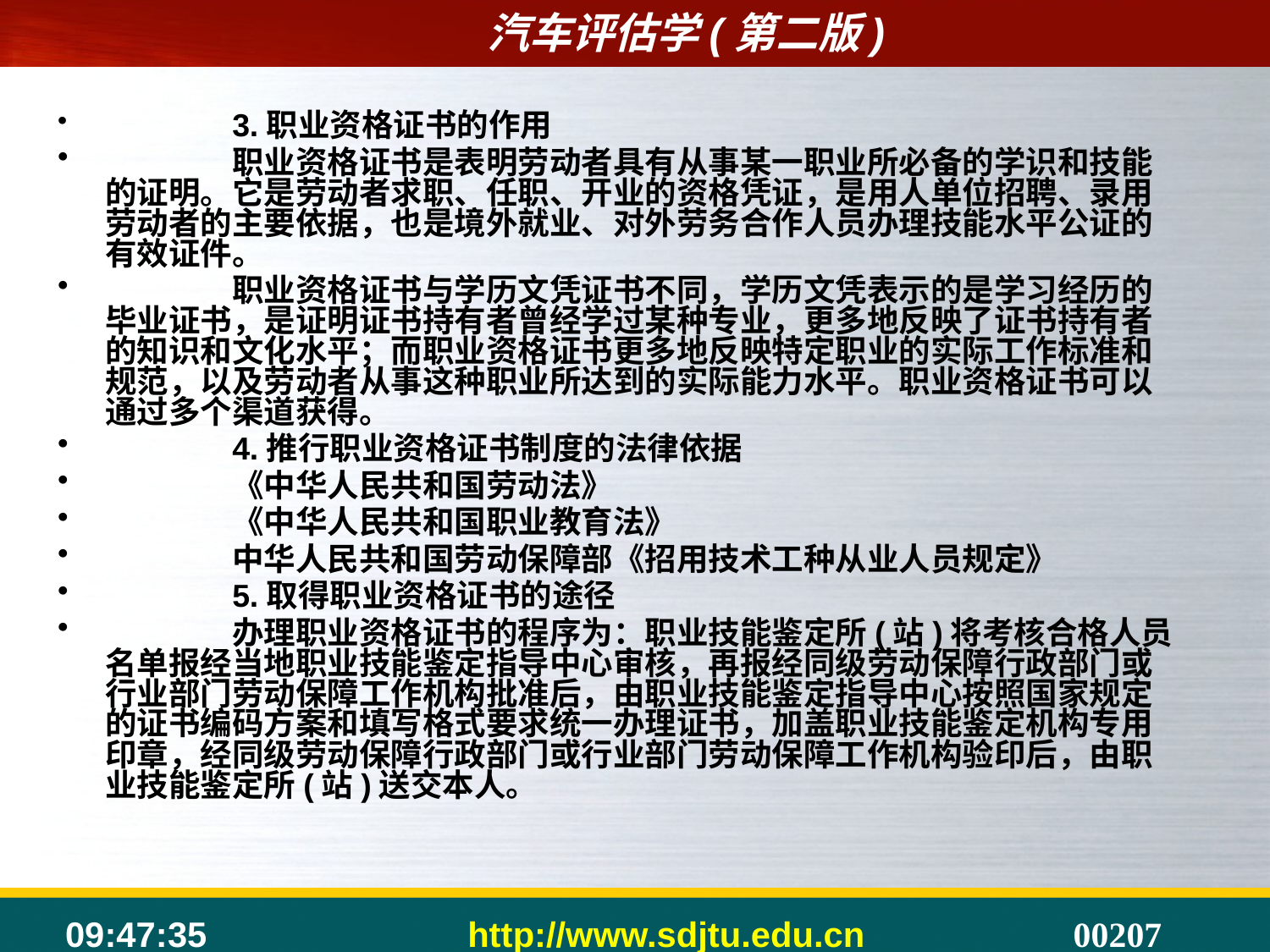

#
	3.职业资格证书的作用
	职业资格证书是表明劳动者具有从事某一职业所必备的学识和技能的证明。它是劳动者求职、任职、开业的资格凭证，是用人单位招聘、录用劳动者的主要依据，也是境外就业、对外劳务合作人员办理技能水平公证的有效证件。
	职业资格证书与学历文凭证书不同，学历文凭表示的是学习经历的毕业证书，是证明证书持有者曾经学过某种专业，更多地反映了证书持有者的知识和文化水平；而职业资格证书更多地反映特定职业的实际工作标准和规范，以及劳动者从事这种职业所达到的实际能力水平。职业资格证书可以通过多个渠道获得。
	4.推行职业资格证书制度的法律依据
	《中华人民共和国劳动法》
	《中华人民共和国职业教育法》
	中华人民共和国劳动保障部《招用技术工种从业人员规定》
	5.取得职业资格证书的途径
	办理职业资格证书的程序为：职业技能鉴定所(站)将考核合格人员名单报经当地职业技能鉴定指导中心审核，再报经同级劳动保障行政部门或行业部门劳动保障工作机构批准后，由职业技能鉴定指导中心按照国家规定的证书编码方案和填写格式要求统一办理证书，加盖职业技能鉴定机构专用印章，经同级劳动保障行政部门或行业部门劳动保障工作机构验印后，由职业技能鉴定所(站)送交本人。